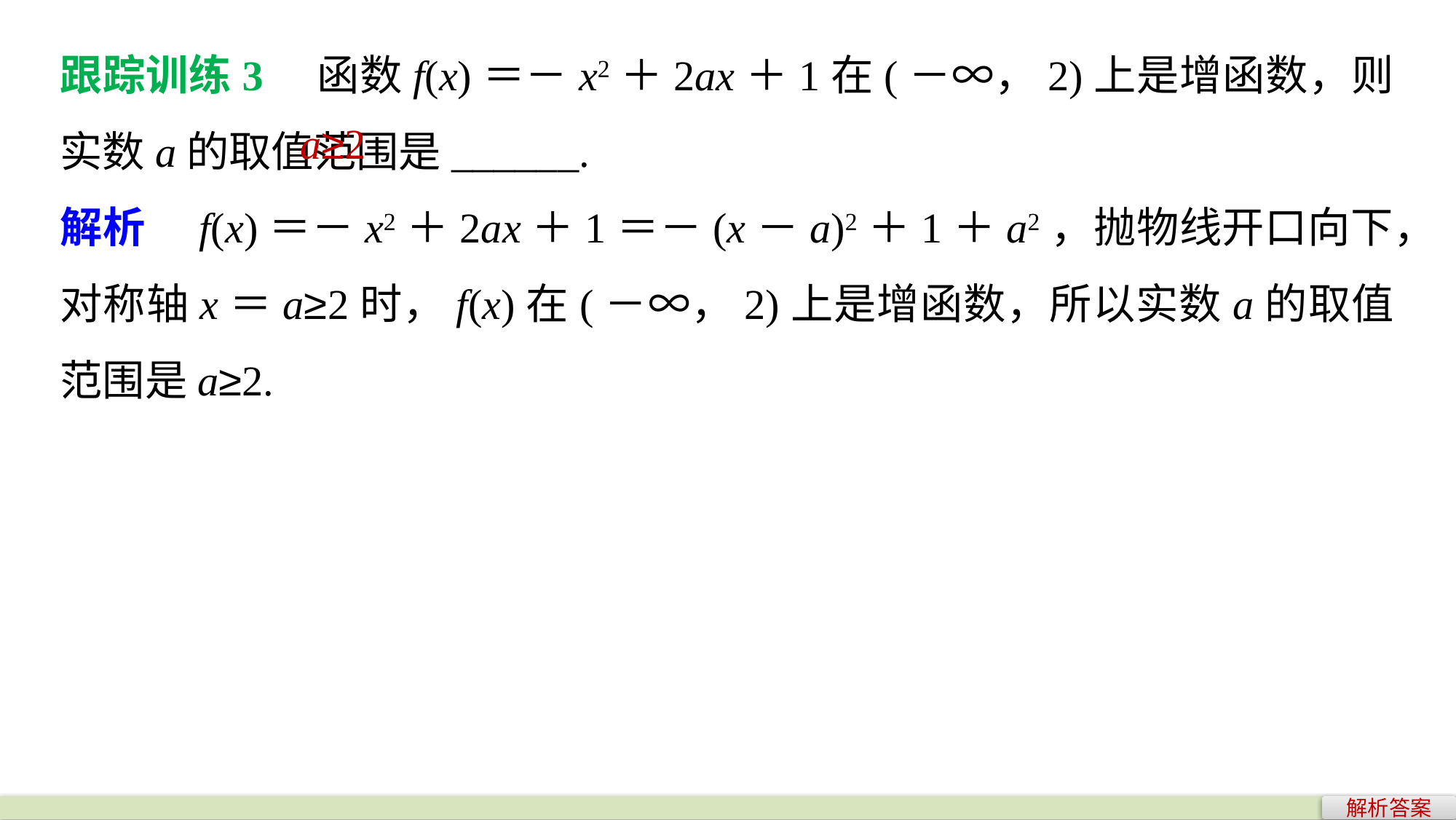

跟踪训练3　函数f(x)＝－x2＋2ax＋1在(－∞，2)上是增函数，则实数a的取值范围是______.
解析　f(x)＝－x2＋2ax＋1＝－(x－a)2＋1＋a2，抛物线开口向下，对称轴x＝a≥2时，f(x)在(－∞，2)上是增函数，所以实数a的取值范围是a≥2.
a≥2
解析答案